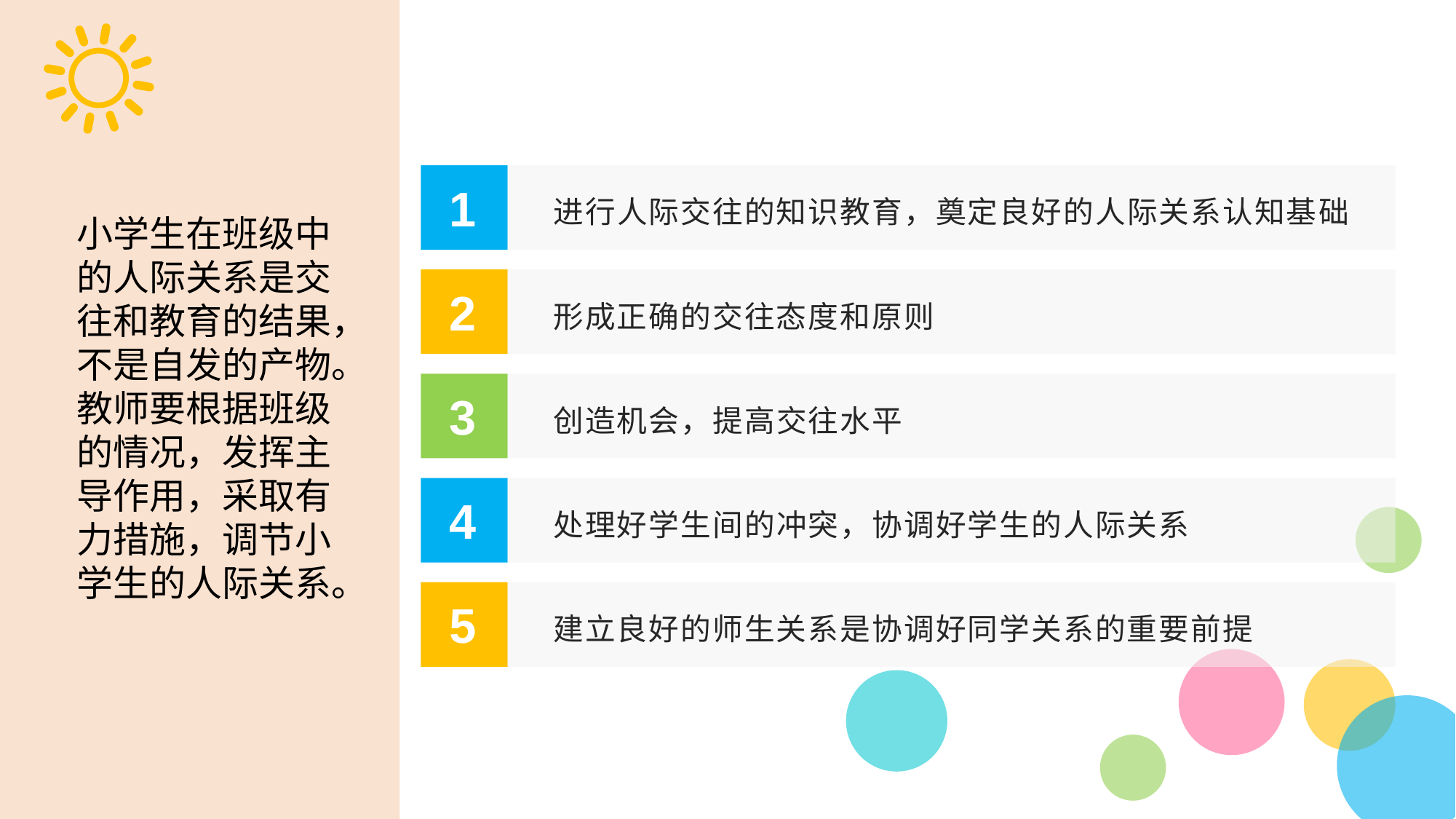

1
进行人际交往的知识教育，奠定良好的人际关系认知基础
小学生在班级中的人际关系是交往和教育的结果，不是自发的产物。教师要根据班级的情况，发挥主导作用，采取有力措施，调节小学生的人际关系。

2
形成正确的交往态度和原则

3
创造机会，提高交往水平

4
处理好学生间的冲突，协调好学生的人际关系

5
建立良好的师生关系是协调好同学关系的重要前提